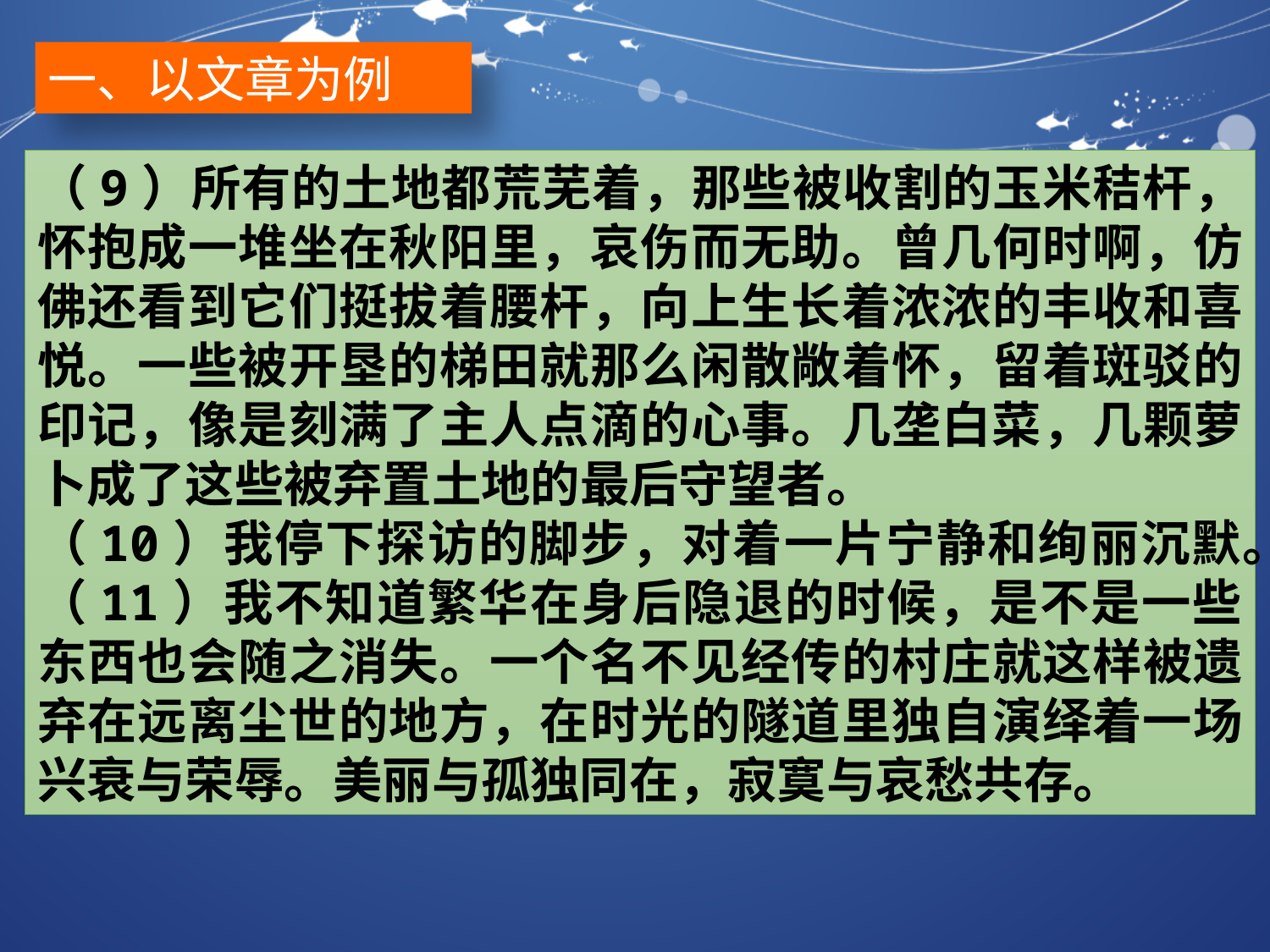

一、以文章为例
（9）所有的土地都荒芜着，那些被收割的玉米秸杆，怀抱成一堆坐在秋阳里，哀伤而无助。曾几何时啊，仿佛还看到它们挺拔着腰杆，向上生长着浓浓的丰收和喜悦。一些被开垦的梯田就那么闲散敞着怀，留着斑驳的印记，像是刻满了主人点滴的心事。几垄白菜，几颗萝卜成了这些被弃置土地的最后守望者。
（10）我停下探访的脚步，对着一片宁静和绚丽沉默。
（11）我不知道繁华在身后隐退的时候，是不是一些东西也会随之消失。一个名不见经传的村庄就这样被遗弃在远离尘世的地方，在时光的隧道里独自演绎着一场兴衰与荣辱。美丽与孤独同在，寂寞与哀愁共存。